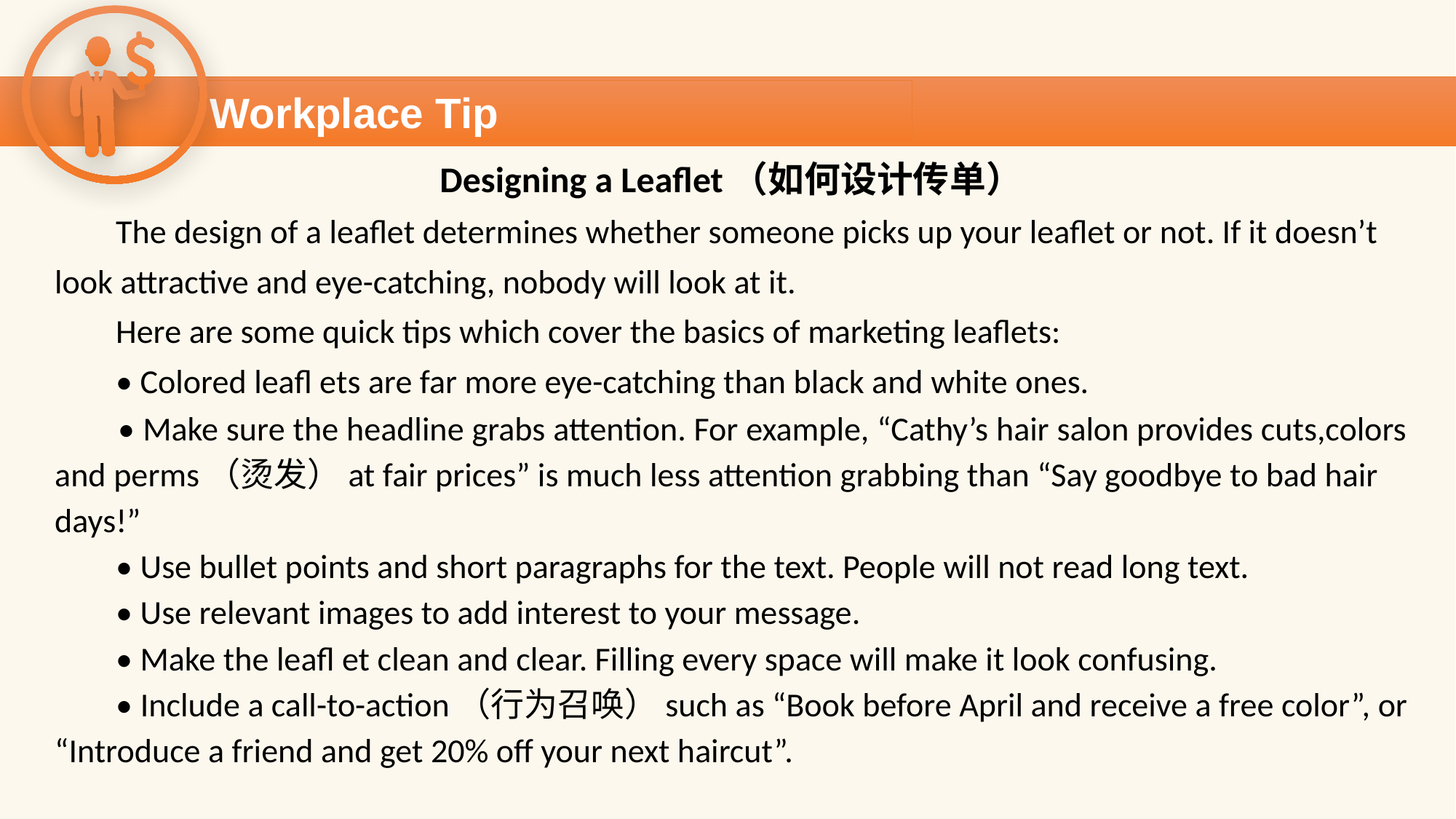

Workplace Tip
Workplace Tip
Designing a Leaflet（如何设计传单）
        The design of a leaflet determines whether someone picks up your leaflet or not. If it doesn’t
look attractive and eye-catching, nobody will look at it.
        Here are some quick tips which cover the basics of marketing leaflets:
        • Colored leafl ets are far more eye-catching than black and white ones.
        • Make sure the headline grabs attention. For example, “Cathy’s hair salon provides cuts,colors
and perms（烫发）at fair prices” is much less attention grabbing than “Say goodbye to bad hair
days!”
        • Use bullet points and short paragraphs for the text. People will not read long text.
        • Use relevant images to add interest to your message.
        • Make the leafl et clean and clear. Filling every space will make it look confusing.
        • Include a call-to-action（行为召唤）such as “Book before April and receive a free color”, or
“Introduce a friend and get 20% off your next haircut”.